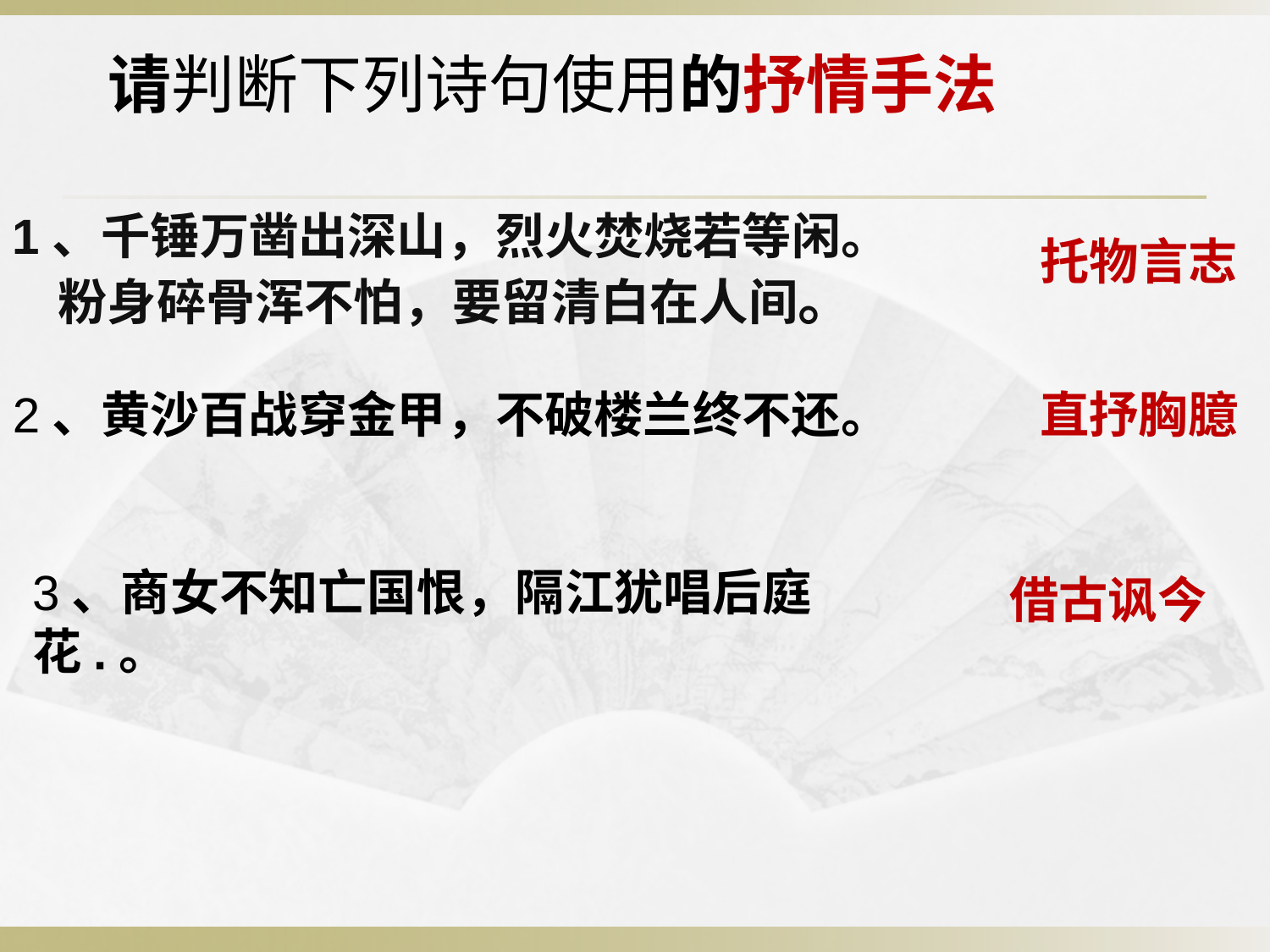

请判断下列诗句使用的抒情手法

1、千锤万凿出深山，烈火焚烧若等闲。
   粉身碎骨浑不怕，要留清白在人间。
托物言志
2、黄沙百战穿金甲，不破楼兰终不还。
直抒胸臆
3、商女不知亡国恨，隔江犹唱后庭花.。
借古讽今